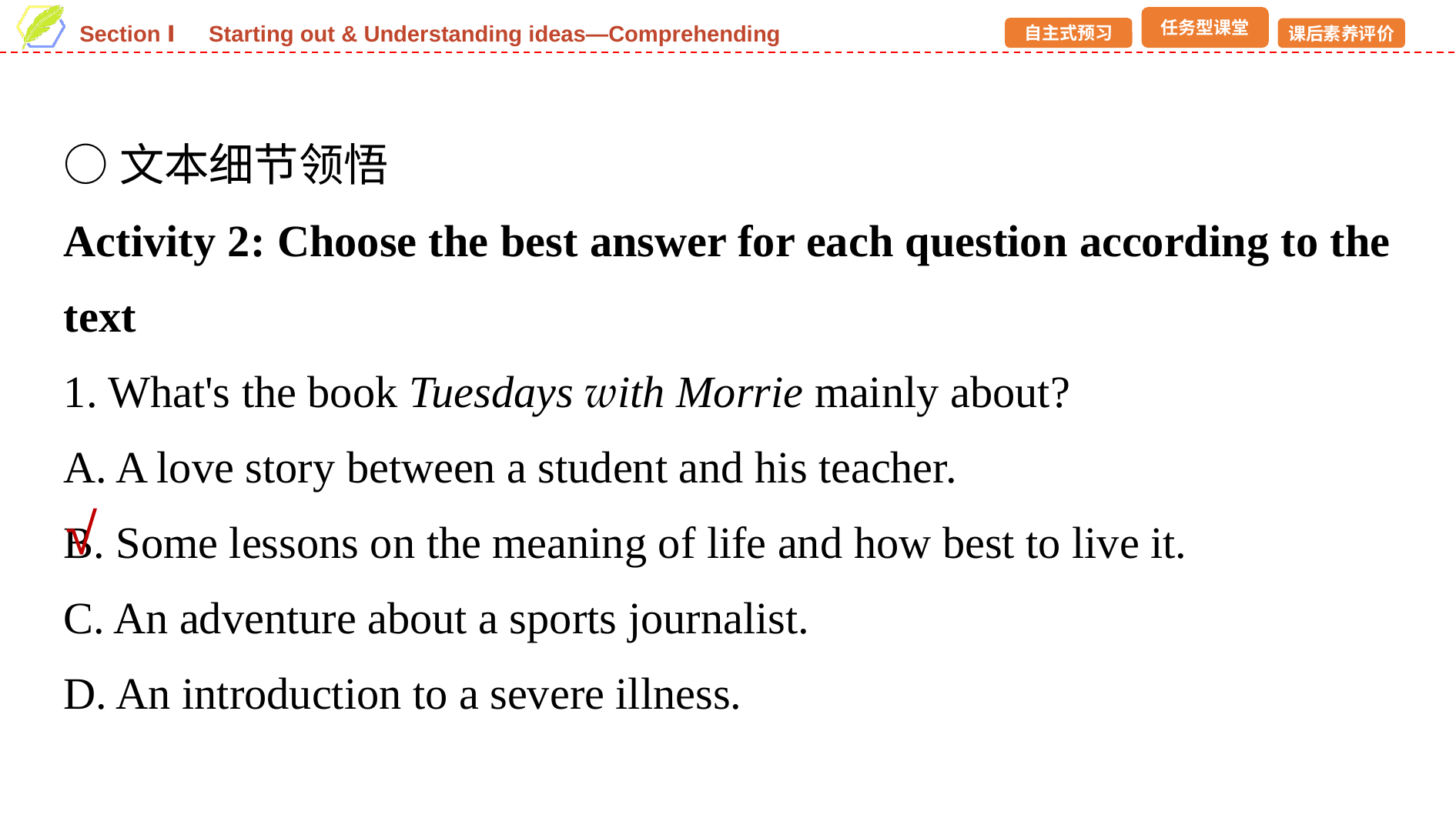

○文本细节领悟
Activity 2: Choose the best answer for each question according to the text
1. What's the book Tuesdays with Morrie mainly about?
A. A love story between a student and his teacher.
B. Some lessons on the meaning of life and how best to live it.
C. An adventure about a sports journalist.
D. An introduction to a severe illness.
√